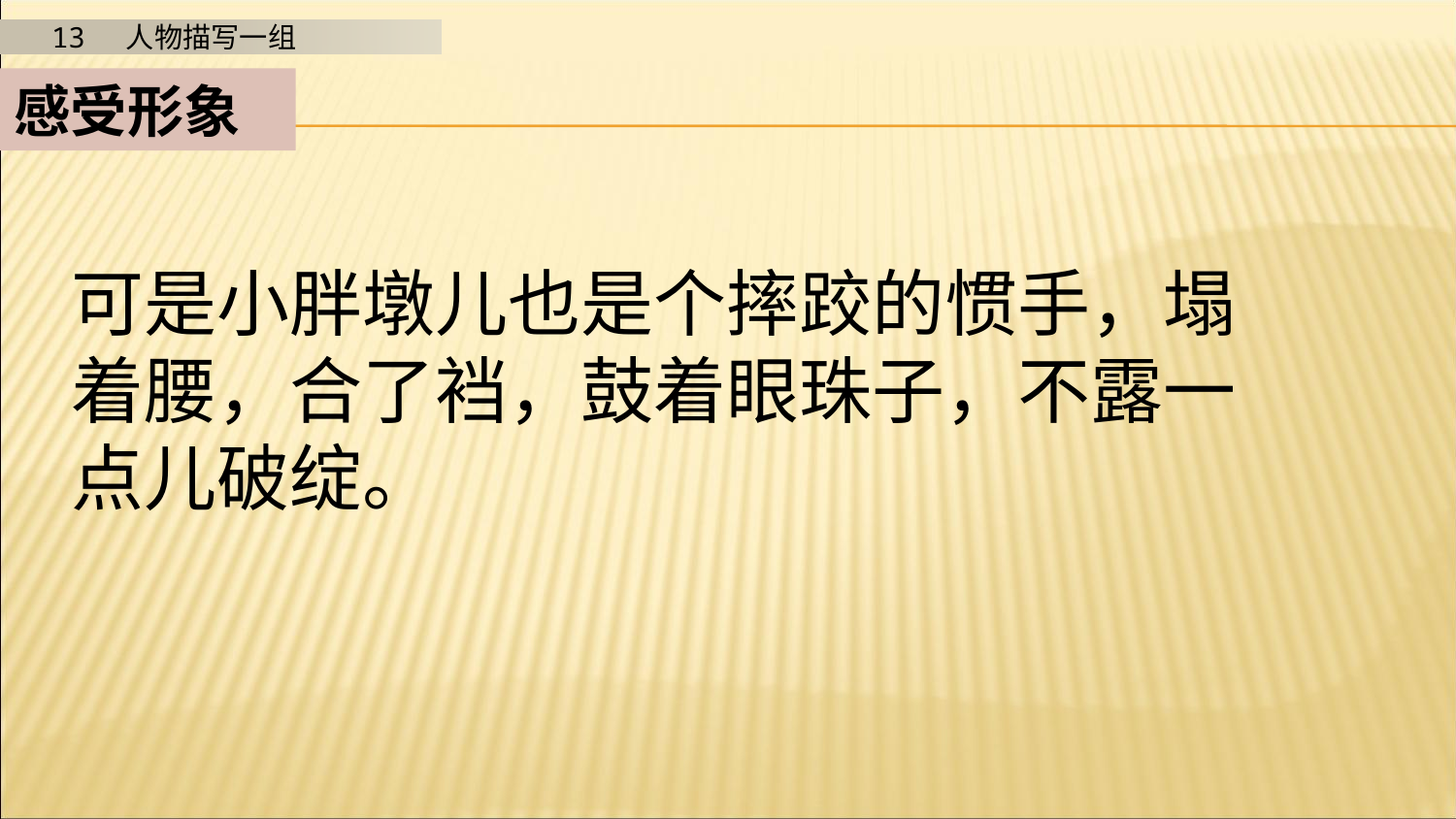

感受形象
可是小胖墩儿也是个摔跤的惯手，塌着腰，合了裆，鼓着眼珠子，不露一点儿破绽。